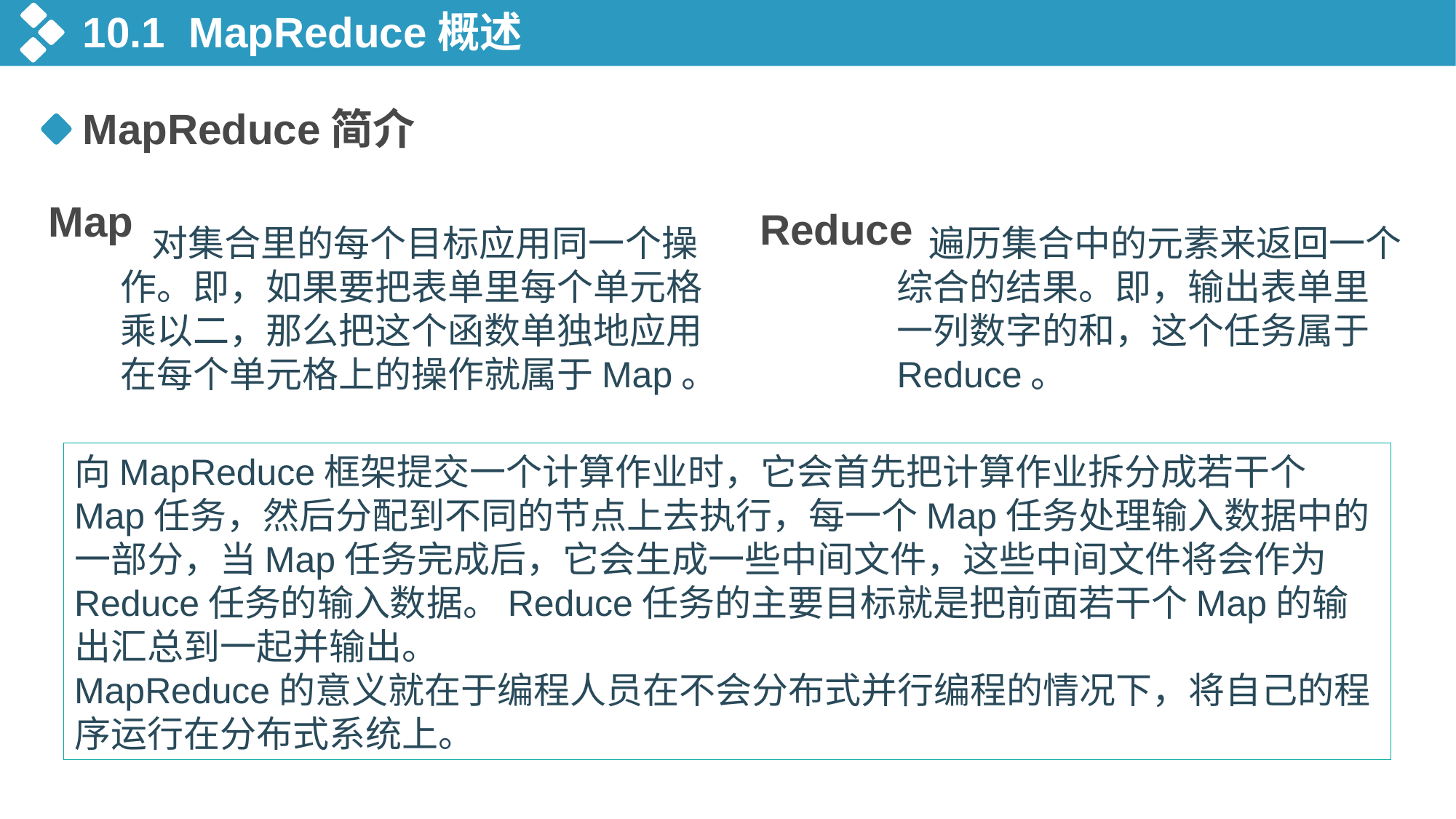

10.1  MapReduce概述

MapReduce简介

Map
Reduce
对集合里的每个目标应用同一个操作。即，如果要把表单里每个单元格乘以二，那么把这个函数单独地应用在每个单元格上的操作就属于Map。
遍历集合中的元素来返回一个综合的结果。即，输出表单里一列数字的和，这个任务属于Reduce。
向MapReduce框架提交一个计算作业时，它会首先把计算作业拆分成若干个Map任务，然后分配到不同的节点上去执行，每一个Map任务处理输入数据中的一部分，当Map任务完成后，它会生成一些中间文件，这些中间文件将会作为Reduce任务的输入数据。Reduce任务的主要目标就是把前面若干个Map的输出汇总到一起并输出。
MapReduce的意义就在于编程人员在不会分布式并行编程的情况下，将自己的程序运行在分布式系统上。